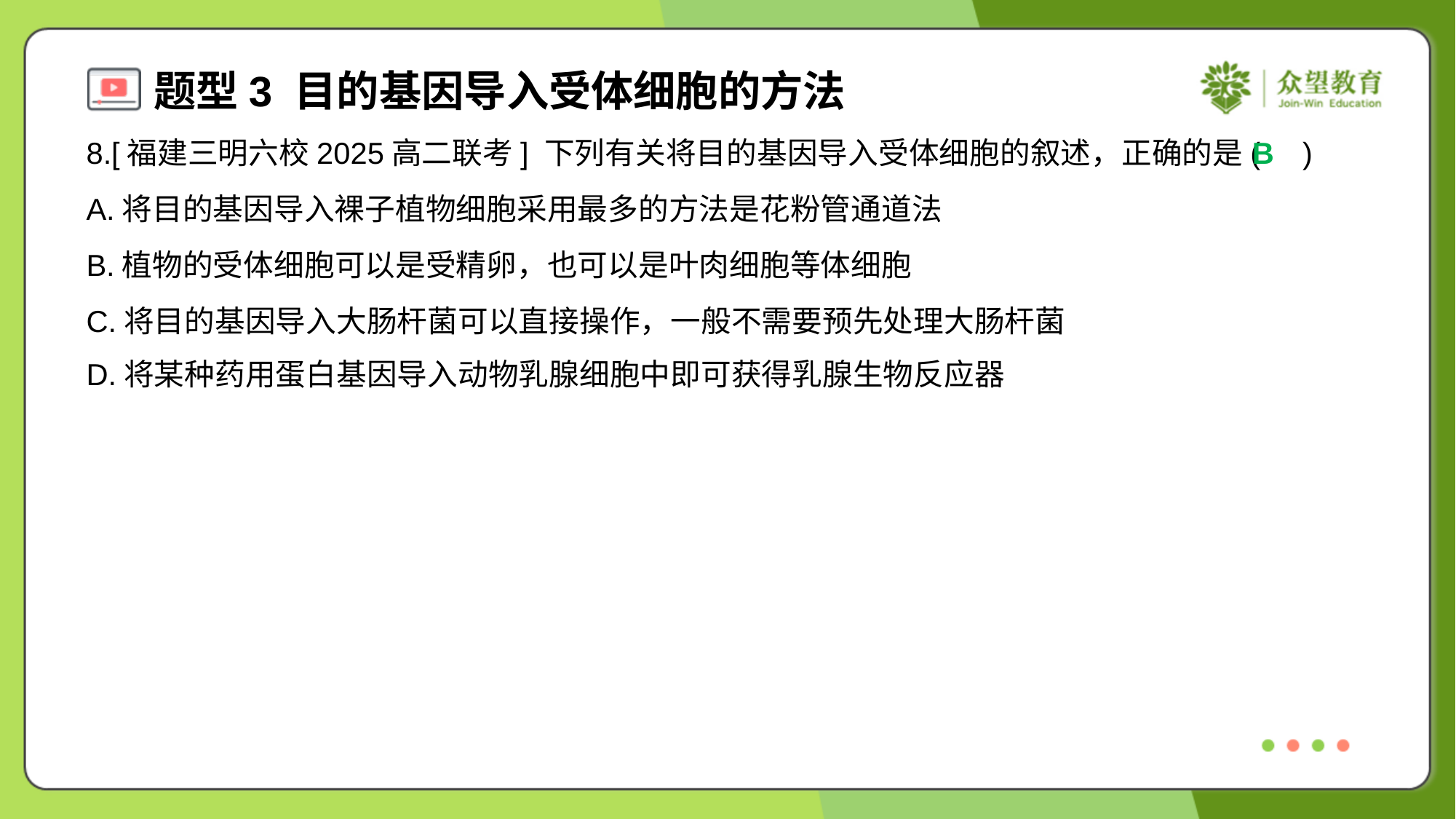

8.[福建三明六校2025高二联考] 下列有关将目的基因导入受体细胞的叙述，正确的是(     )
B
A.将目的基因导入裸子植物细胞采用最多的方法是花粉管通道法
B.植物的受体细胞可以是受精卵，也可以是叶肉细胞等体细胞
C.将目的基因导入大肠杆菌可以直接操作，一般不需要预先处理大肠杆菌
D.将某种药用蛋白基因导入动物乳腺细胞中即可获得乳腺生物反应器